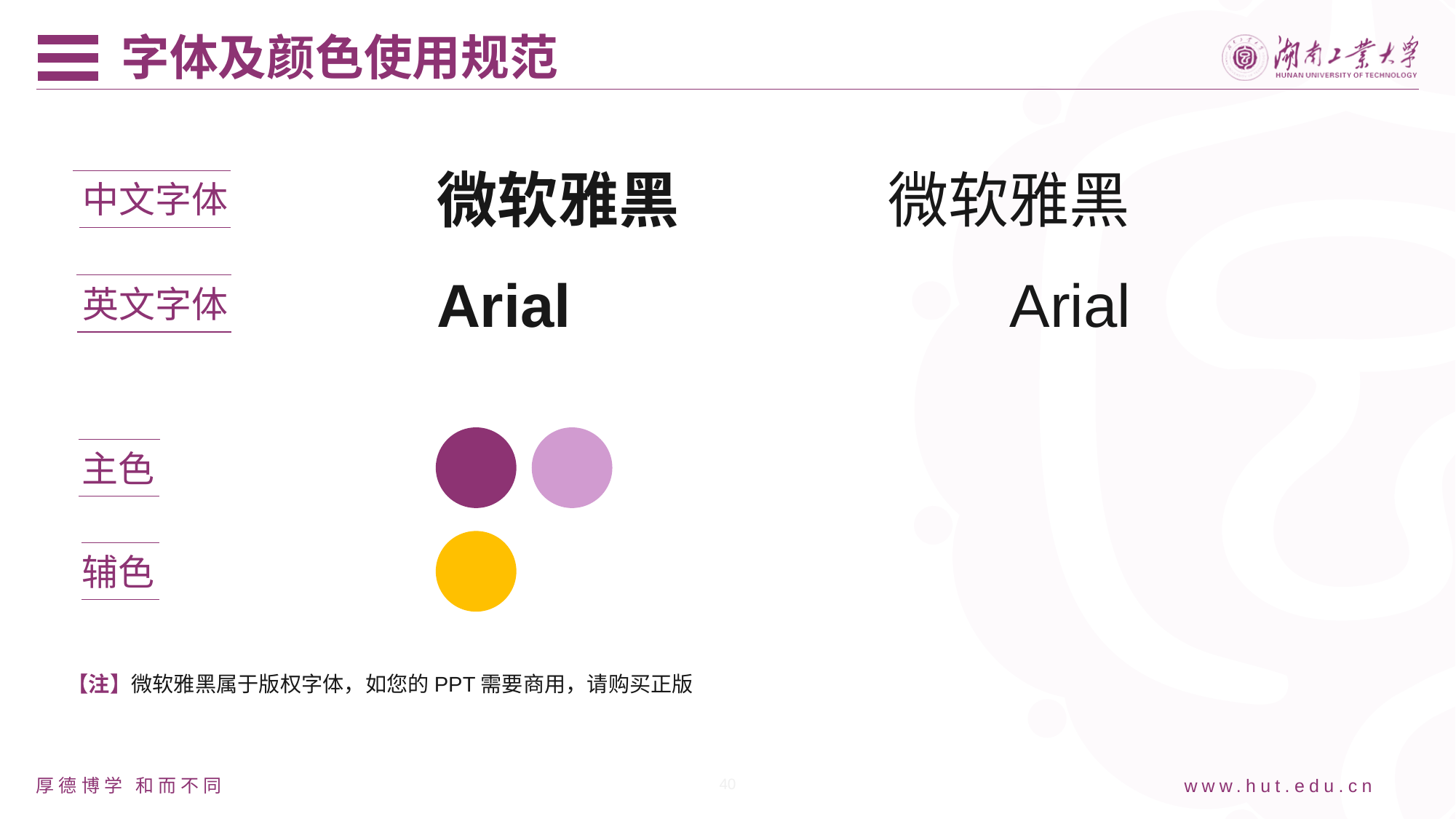

字体及颜色使用规范
微软雅黑
微软雅黑
中文字体
Arial
Arial
英文字体

主色

辅色
【注】微软雅黑属于版权字体，如您的PPT需要商用，请购买正版
40